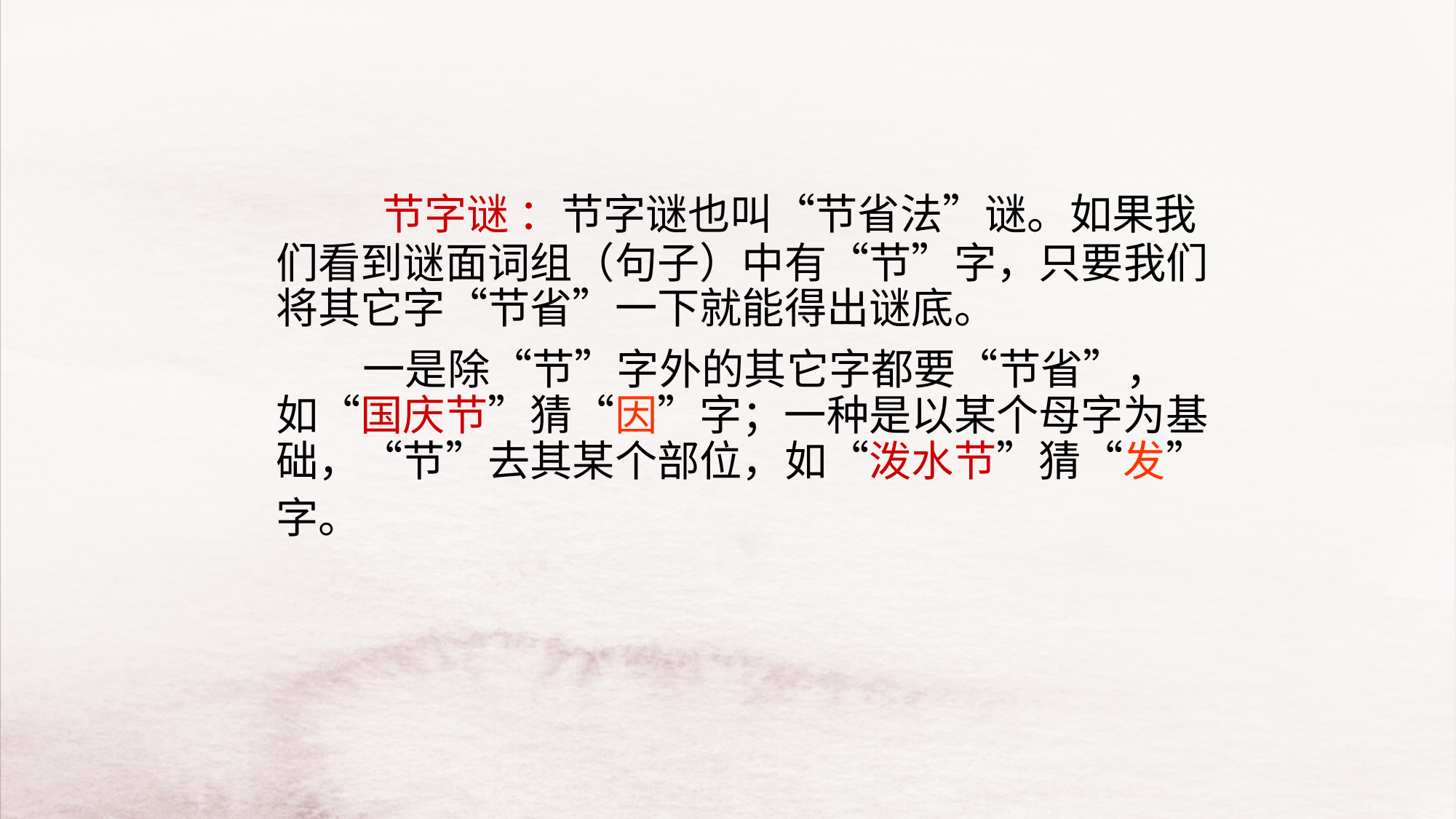

节字谜 ：节字谜也叫“节省法”谜。如果我们看到谜面词组（句子）中有“节”字，只要我们将其它字“节省”一下就能得出谜底。
           一是除“节”字外的其它字都要“节省”，如“国庆节”猜“因”字；一种是以某个母字为基础，“节”去其某个部位，如“泼水节”猜“发”字。